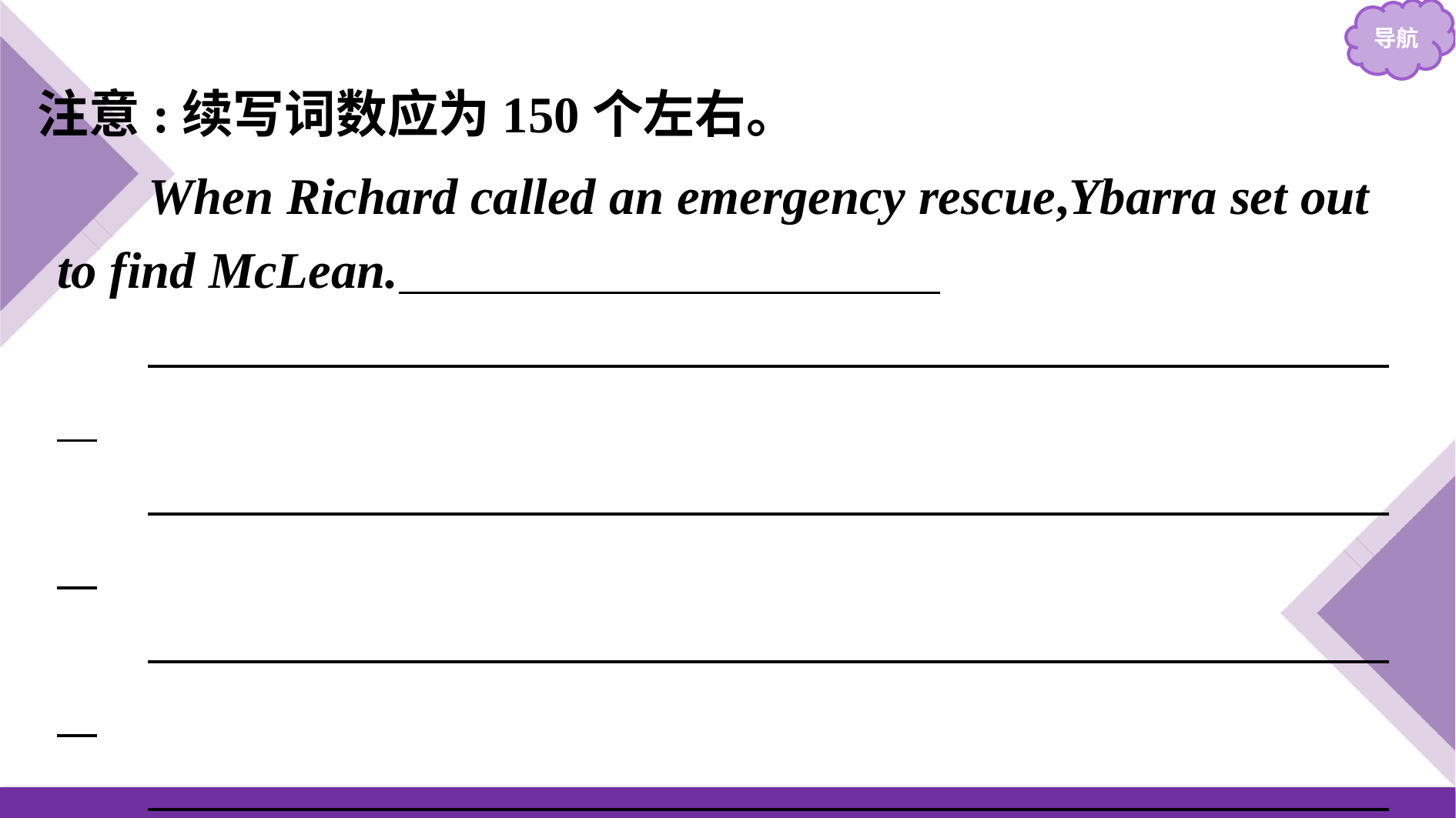

注意:续写词数应为150个左右。
When Richard called an emergency rescue,Ybarra set out to find McLean.